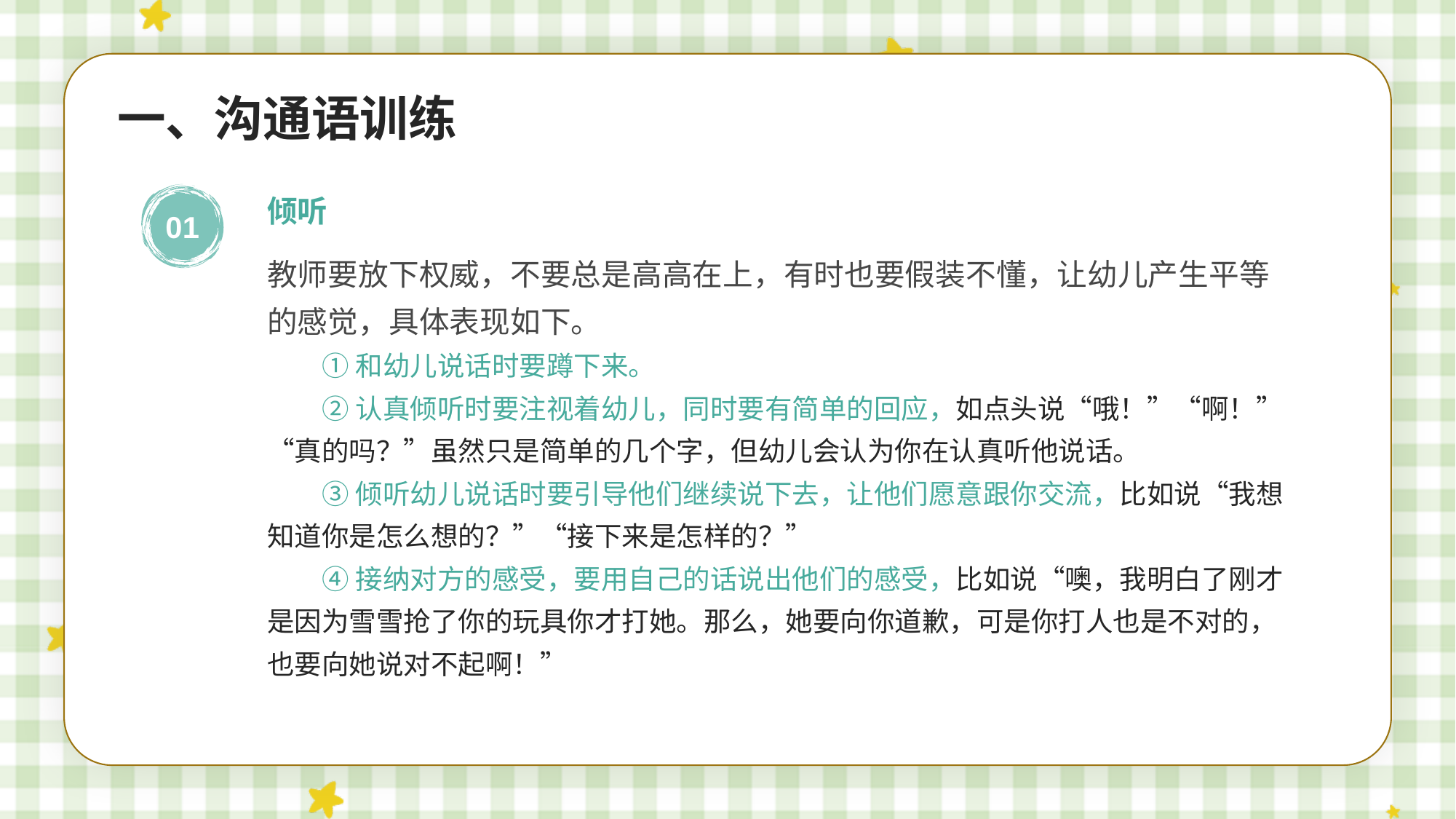

一、沟通语训练
01
倾听
教师要放下权威，不要总是高高在上，有时也要假装不懂，让幼儿产生平等的感觉，具体表现如下。
①和幼儿说话时要蹲下来。
②认真倾听时要注视着幼儿，同时要有简单的回应，如点头说“哦！”“啊！”“真的吗？”虽然只是简单的几个字，但幼儿会认为你在认真听他说话。
③倾听幼儿说话时要引导他们继续说下去，让他们愿意跟你交流，比如说“我想知道你是怎么想的？”“接下来是怎样的？”
④接纳对方的感受，要用自己的话说出他们的感受，比如说“噢，我明白了刚才是因为雪雪抢了你的玩具你才打她。那么，她要向你道歉，可是你打人也是不对的，也要向她说对不起啊！”